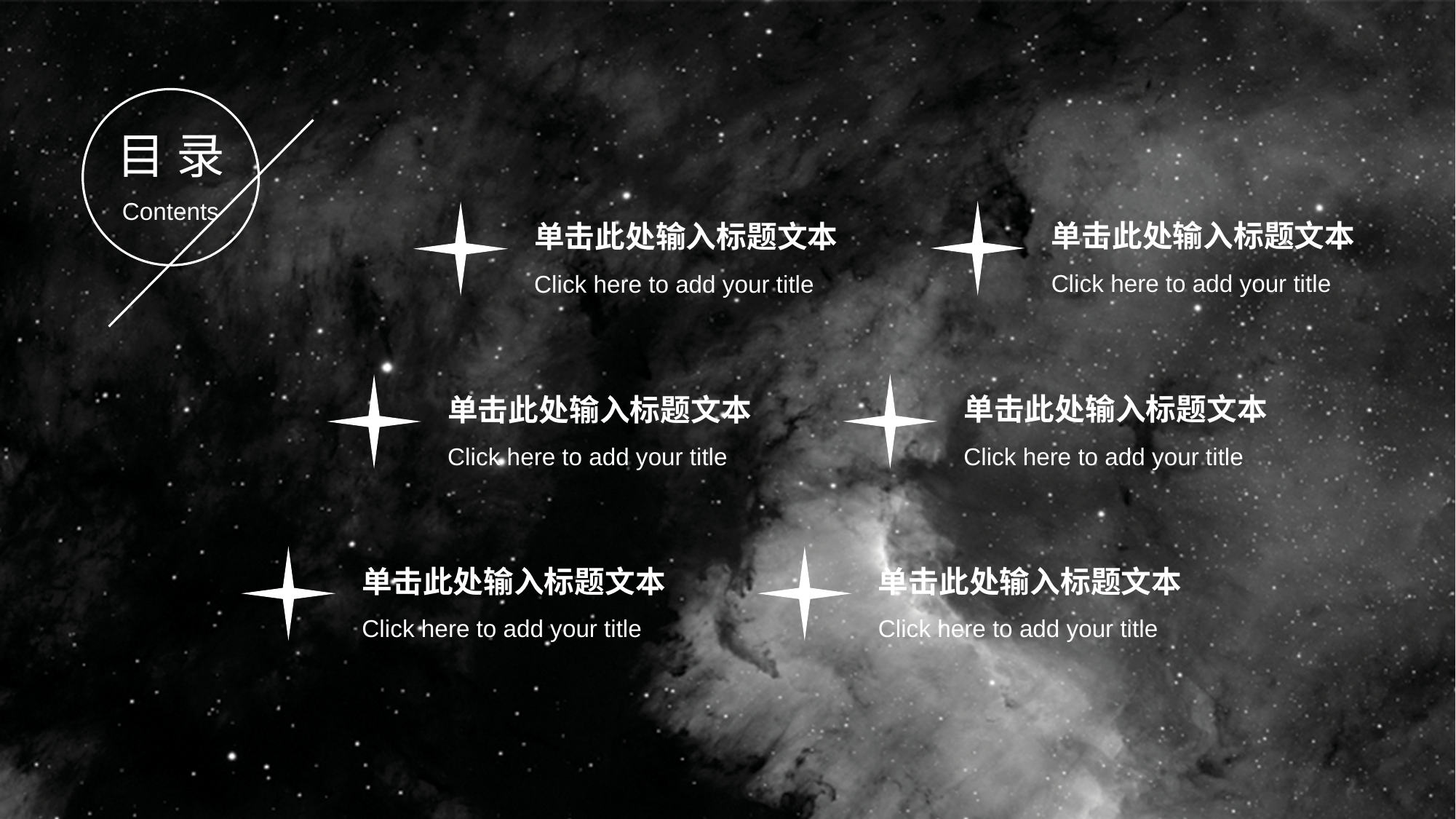

目 录
Contents
单击此处输入标题文本
Click here to add your title
单击此处输入标题文本
Click here to add your title

单击此处输入标题文本
Click here to add your title
单击此处输入标题文本
Click here to add your title

单击此处输入标题文本
Click here to add your title
单击此处输入标题文本
Click here to add your title